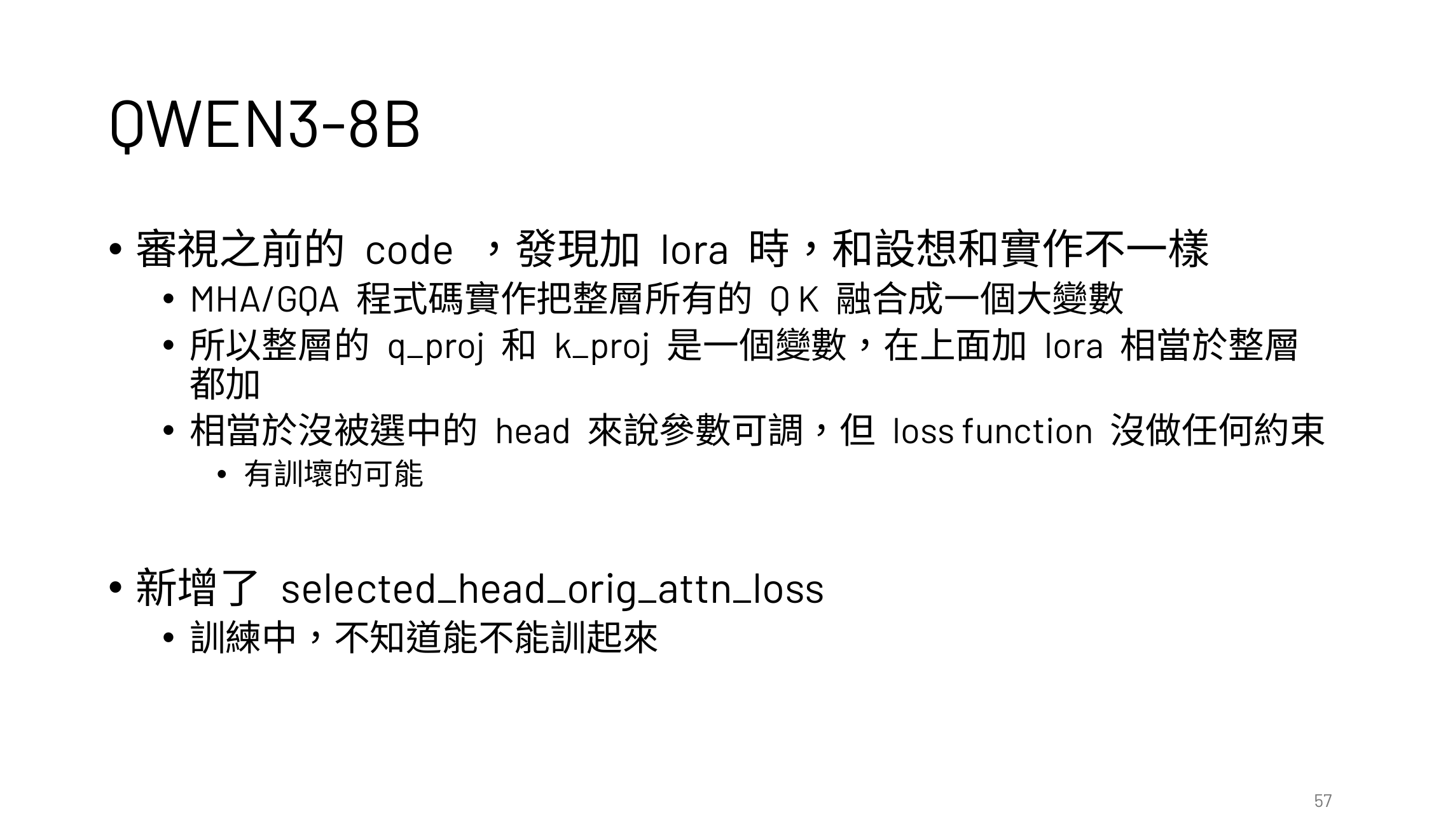

# QWEN3-8B
審視之前的 code ，發現加 lora 時，和設想和實作不一樣
MHA/GQA 程式碼實作把整層所有的 Q K 融合成一個大變數
所以整層的 q_proj 和 k_proj 是一個變數，在上面加 lora 相當於整層都加
相當於沒被選中的 head 來說參數可調，但 loss function 沒做任何約束
有訓壞的可能

新增了 selected_head_orig_attn_loss
訓練中，不知道能不能訓起來
57